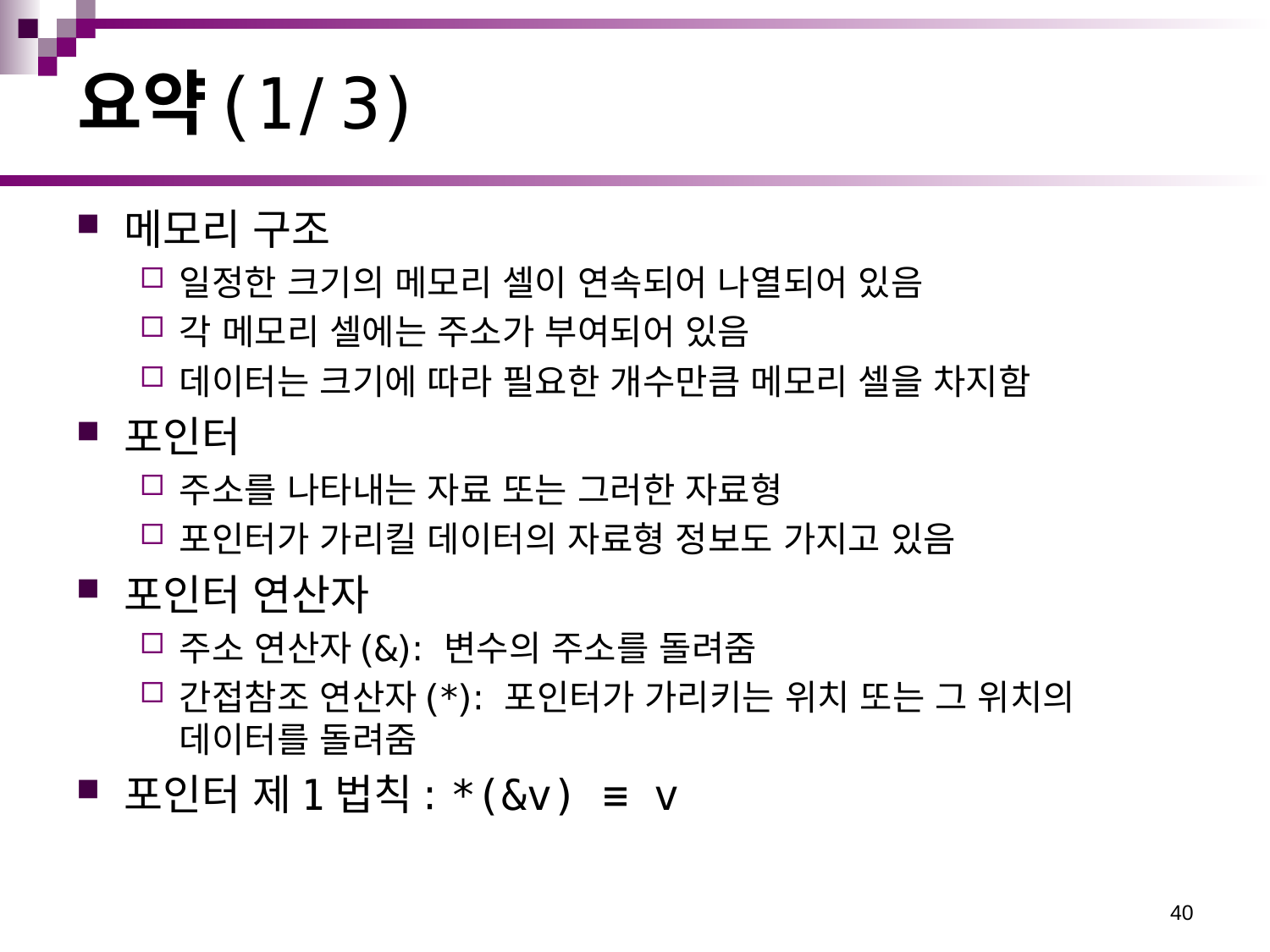

# 요약(1/3)
메모리 구조
일정한 크기의 메모리 셀이 연속되어 나열되어 있음
각 메모리 셀에는 주소가 부여되어 있음
데이터는 크기에 따라 필요한 개수만큼 메모리 셀을 차지함
포인터
주소를 나타내는 자료 또는 그러한 자료형
포인터가 가리킬 데이터의 자료형 정보도 가지고 있음
포인터 연산자
주소 연산자(&): 변수의 주소를 돌려줌
간접참조 연산자(*): 포인터가 가리키는 위치 또는 그 위치의 데이터를 돌려줌
포인터 제1법칙: *(&v) ≡ v
40